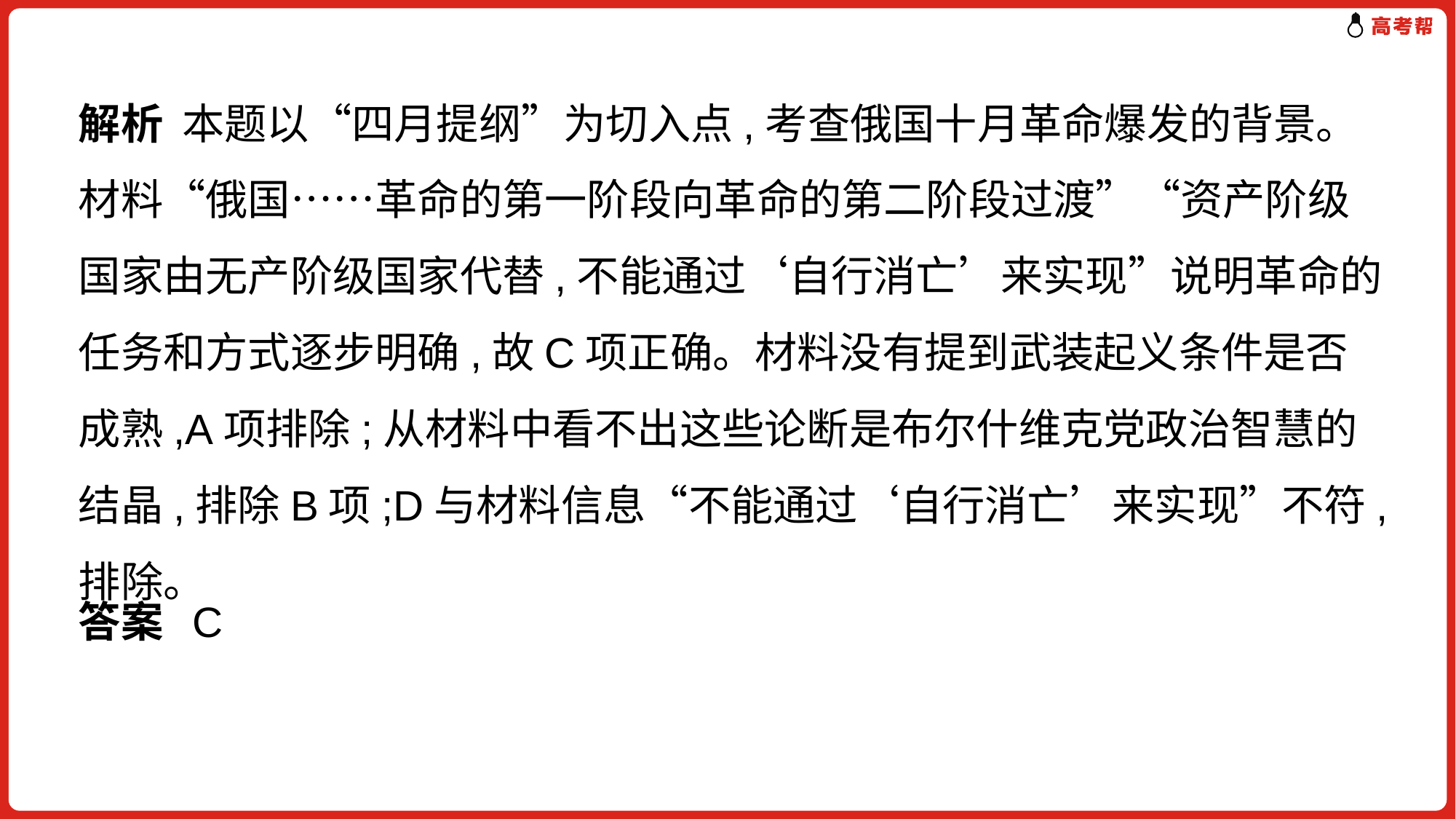

解析  本题以“四月提纲”为切入点,考查俄国十月革命爆发的背景。材料“俄国……革命的第一阶段向革命的第二阶段过渡”“资产阶级国家由无产阶级国家代替,不能通过‘自行消亡’来实现”说明革命的任务和方式逐步明确,故C项正确。材料没有提到武装起义条件是否成熟,A项排除;从材料中看不出这些论断是布尔什维克党政治智慧的结晶,排除B项;D与材料信息“不能通过‘自行消亡’来实现”不符,排除。
答案  C